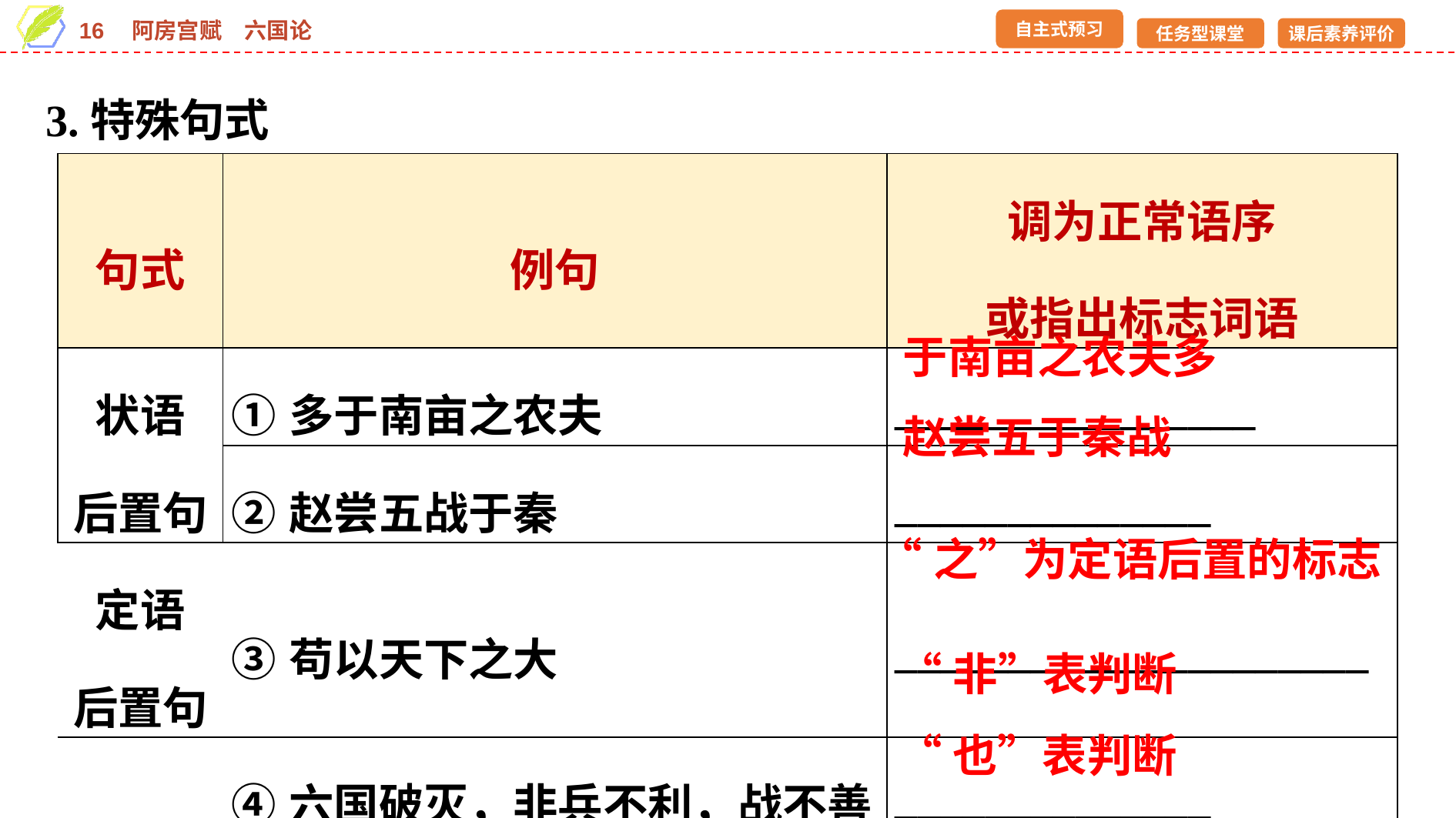

3.特殊句式
| 句式 | 例句 | 调为正常语序 或指出标志词语 |
| --- | --- | --- |
| 状语 后置句 | ①多于南亩之农夫 | \_\_\_\_\_\_\_\_\_\_\_\_\_\_\_\_ |
|  | ②赵尝五战于秦 | \_\_\_\_\_\_\_\_\_\_\_\_\_\_ |
| 定语 后置句 | ③苟以天下之大 | \_\_\_\_\_\_\_\_\_\_\_\_\_\_\_\_\_\_\_\_\_ |
| 判断句 | ④六国破灭，非兵不利，战不善 | \_\_\_\_\_\_\_\_\_\_\_\_\_\_ |
|  | ⑤一人之心，千万人之心也 | \_\_\_\_\_\_\_\_\_\_\_\_\_\_ |
于南亩之农夫多
赵尝五于秦战
“之”为定语后置的标志
“非”表判断
“也”表判断